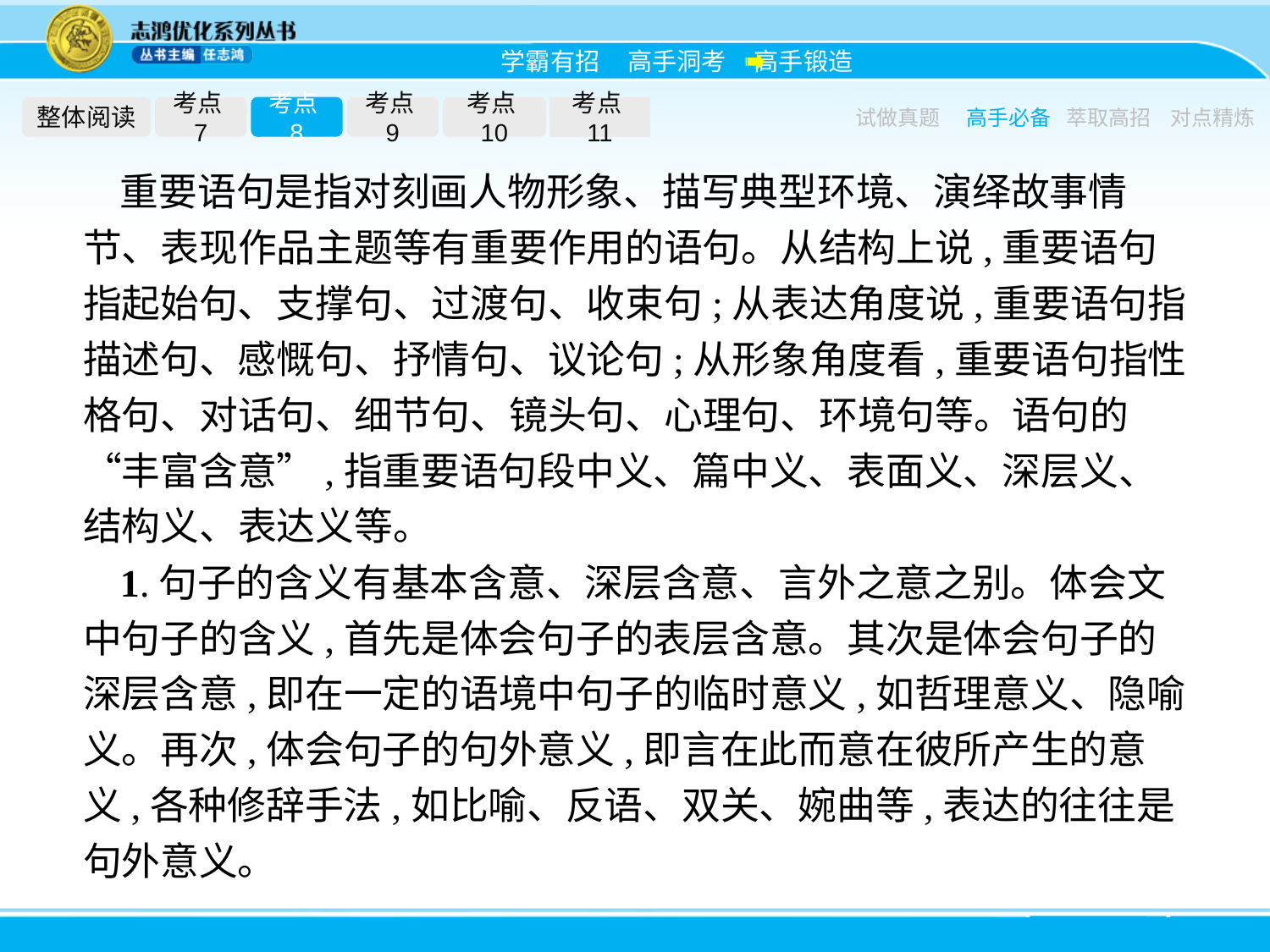

整体阅读
考点7
考点8
考点9
考点10
考点11
试做真题
高手必备
萃取高招
对点精炼
重要语句是指对刻画人物形象、描写典型环境、演绎故事情节、表现作品主题等有重要作用的语句。从结构上说,重要语句指起始句、支撑句、过渡句、收束句;从表达角度说,重要语句指描述句、感慨句、抒情句、议论句;从形象角度看,重要语句指性格句、对话句、细节句、镜头句、心理句、环境句等。语句的“丰富含意”,指重要语句段中义、篇中义、表面义、深层义、结构义、表达义等。
1.句子的含义有基本含意、深层含意、言外之意之别。体会文中句子的含义,首先是体会句子的表层含意。其次是体会句子的深层含意,即在一定的语境中句子的临时意义,如哲理意义、隐喻义。再次,体会句子的句外意义,即言在此而意在彼所产生的意义,各种修辞手法,如比喻、反语、双关、婉曲等,表达的往往是句外意义。